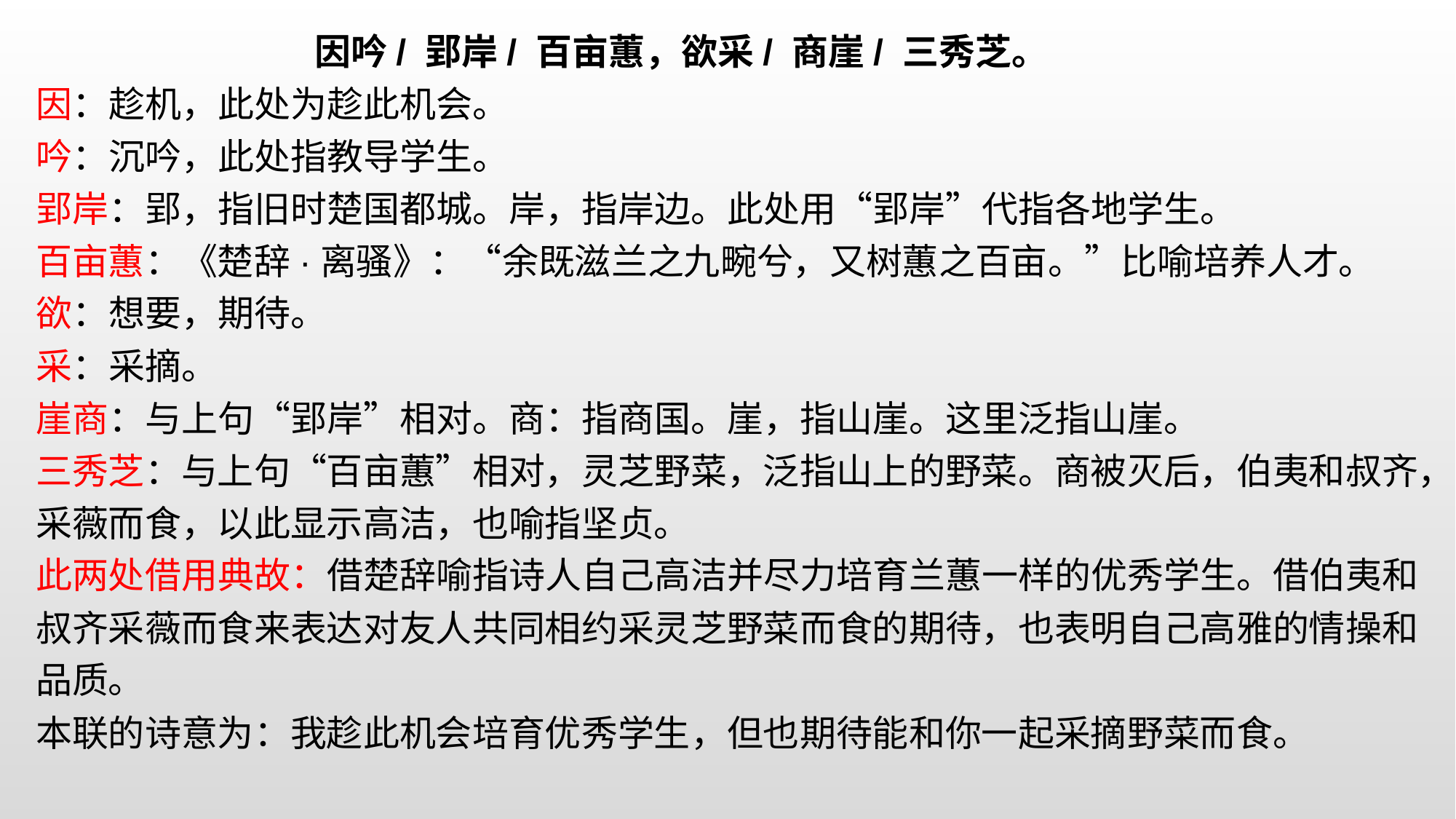

因吟/ 郢岸/ 百亩蕙，欲采/ 商崖/ 三秀芝。
因：趁机，此处为趁此机会。
吟：沉吟，此处指教导学生。
郢岸：郢，指旧时楚国都城。岸，指岸边。此处用“郢岸”代指各地学生。
百亩蕙：《楚辞·离骚》：“余既滋兰之九畹兮，又树蕙之百亩。”比喻培养人才。
欲：想要，期待。
采：采摘。
崖商：与上句“郢岸”相对。商：指商国。崖，指山崖。这里泛指山崖。
三秀芝：与上句“百亩蕙”相对，灵芝野菜，泛指山上的野菜。商被灭后，伯夷和叔齐，采薇而食，以此显示高洁，也喻指坚贞。
此两处借用典故：借楚辞喻指诗人自己高洁并尽力培育兰蕙一样的优秀学生。借伯夷和叔齐采薇而食来表达对友人共同相约采灵芝野菜而食的期待，也表明自己高雅的情操和品质。本联的诗意为：我趁此机会培育优秀学生，但也期待能和你一起采摘野菜而食。